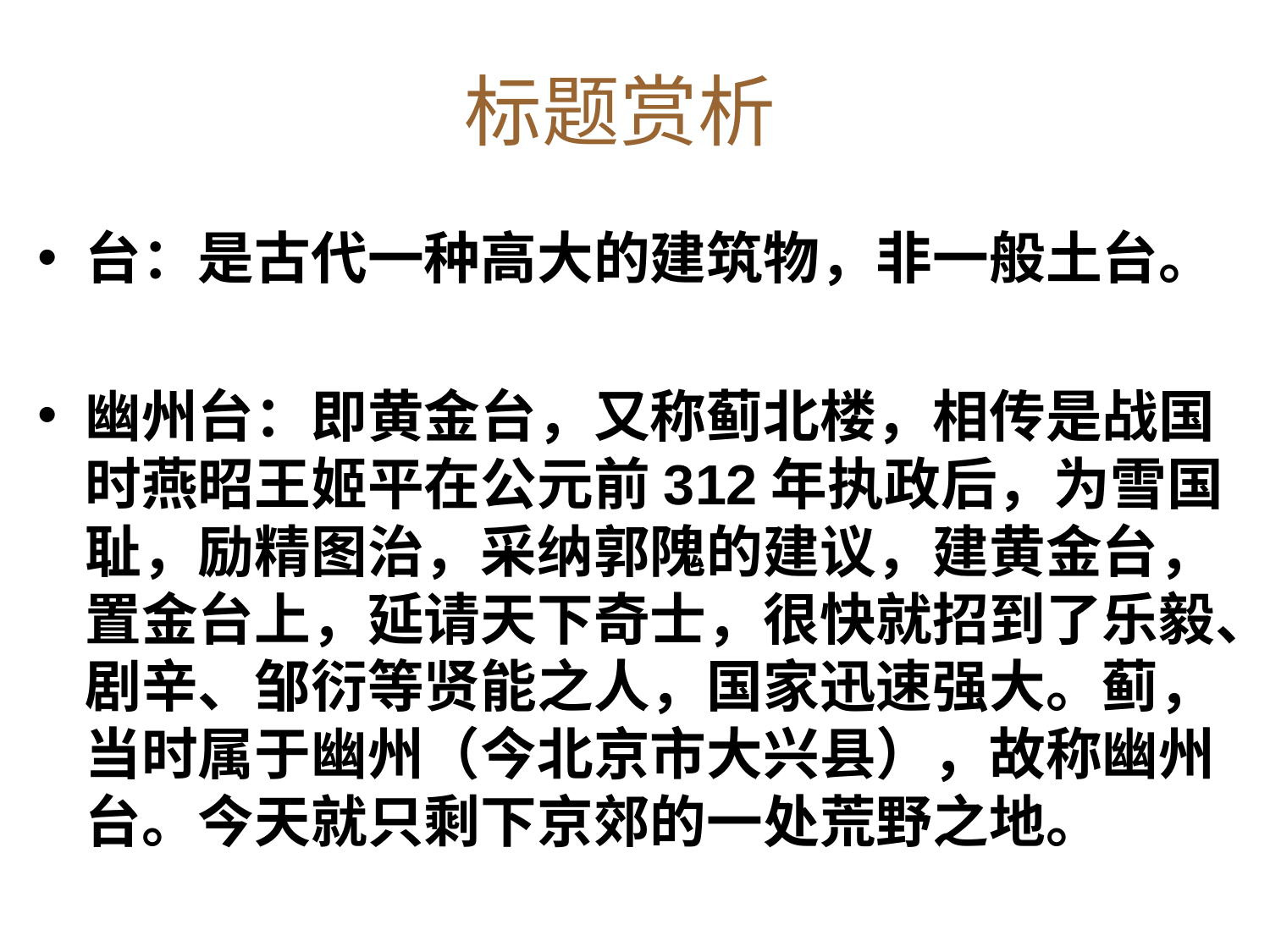

标题赏析
台：是古代一种高大的建筑物，非一般土台。

幽州台：即黄金台，又称蓟北楼，相传是战国时燕昭王姬平在公元前312年执政后，为雪国耻，励精图治，采纳郭隗的建议，建黄金台，置金台上，延请天下奇士，很快就招到了乐毅、剧辛、邹衍等贤能之人，国家迅速强大。蓟，当时属于幽州（今北京市大兴县），故称幽州台。今天就只剩下京郊的一处荒野之地。